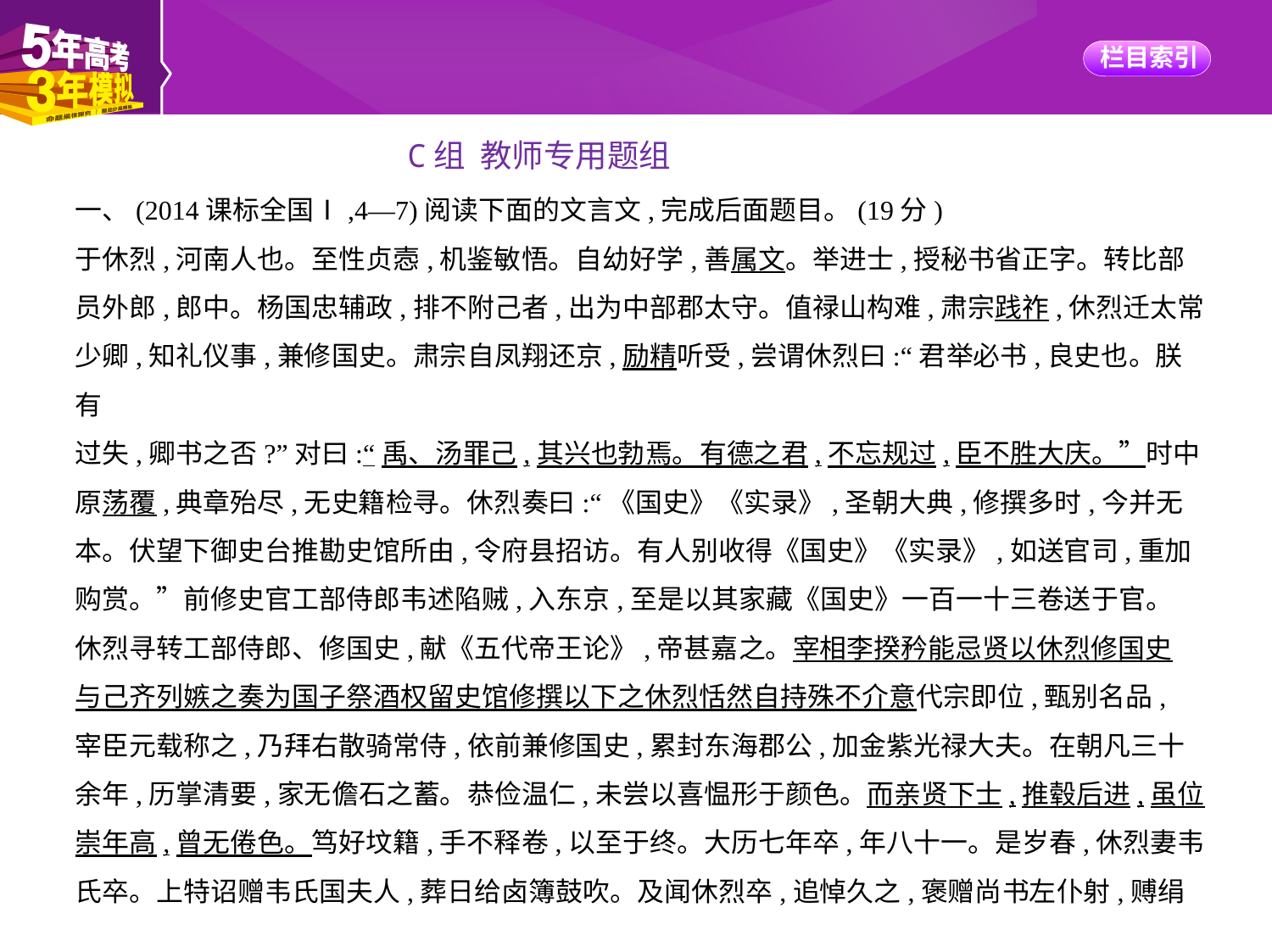

C组  教师专用题组
一、(2014课标全国Ⅰ,4—7)阅读下面的文言文,完成后面题目。(19分)
于休烈,河南人也。至性贞悫,机鉴敏悟。自幼好学,善属文。举进士,授秘书省正字。转比部
员外郎,郎中。杨国忠辅政,排不附己者,出为中部郡太守。值禄山构难,肃宗践祚,休烈迁太常
少卿,知礼仪事,兼修国史。肃宗自凤翔还京,励精听受,尝谓休烈曰:“君举必书,良史也。朕有
过失,卿书之否?”对曰:“禹、汤罪己,其兴也勃焉。有德之君,不忘规过,臣不胜大庆。”时中
原荡覆,典章殆尽,无史籍检寻。休烈奏曰:“《国史》《实录》,圣朝大典,修撰多时,今并无
本。伏望下御史台推勘史馆所由,令府县招访。有人别收得《国史》《实录》,如送官司,重加
购赏。”前修史官工部侍郎韦述陷贼,入东京,至是以其家藏《国史》一百一十三卷送于官。
休烈寻转工部侍郎、修国史,献《五代帝王论》,帝甚嘉之。宰相李揆矜能忌贤以休烈修国史
与己齐列嫉之奏为国子祭酒权留史馆修撰以下之休烈恬然自持殊不介意代宗即位,甄别名品,
宰臣元载称之,乃拜右散骑常侍,依前兼修国史,累封东海郡公,加金紫光禄大夫。在朝凡三十
余年,历掌清要,家无儋石之蓄。恭俭温仁,未尝以喜愠形于颜色。而亲贤下士,推毂后进,虽位
崇年高,曾无倦色。笃好坟籍,手不释卷,以至于终。大历七年卒,年八十一。是岁春,休烈妻韦
氏卒。上特诏赠韦氏国夫人,葬日给卤簿鼓吹。及闻休烈卒,追悼久之,褒赠尚书左仆射,赙绢